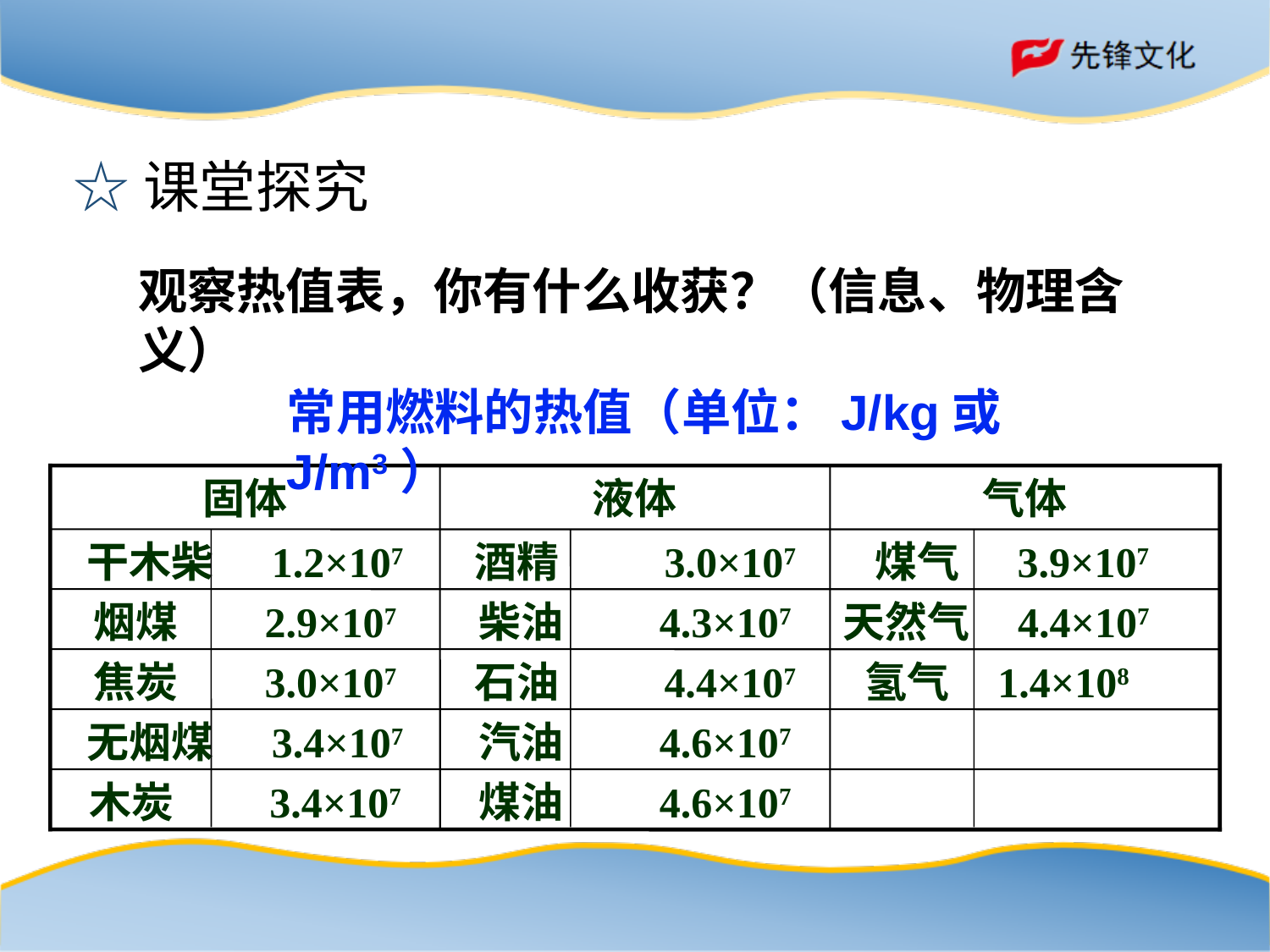

☆课堂探究
观察热值表，你有什么收获？（信息、物理含义）
常用燃料的热值（单位：J/kg或J/m3）
固体

液体

气体

干木柴     1.2×107
酒精          3.0×107
煤气     3.9×107

烟煤        2.9×107

柴油         4.3×107
天然气    4.4×107
焦炭        3.0×107

石油          4.4×107
氢气    1.4×108
无烟煤     3.4×107

汽油         4.6×107

木炭         3.4×107

煤油         4.6×107